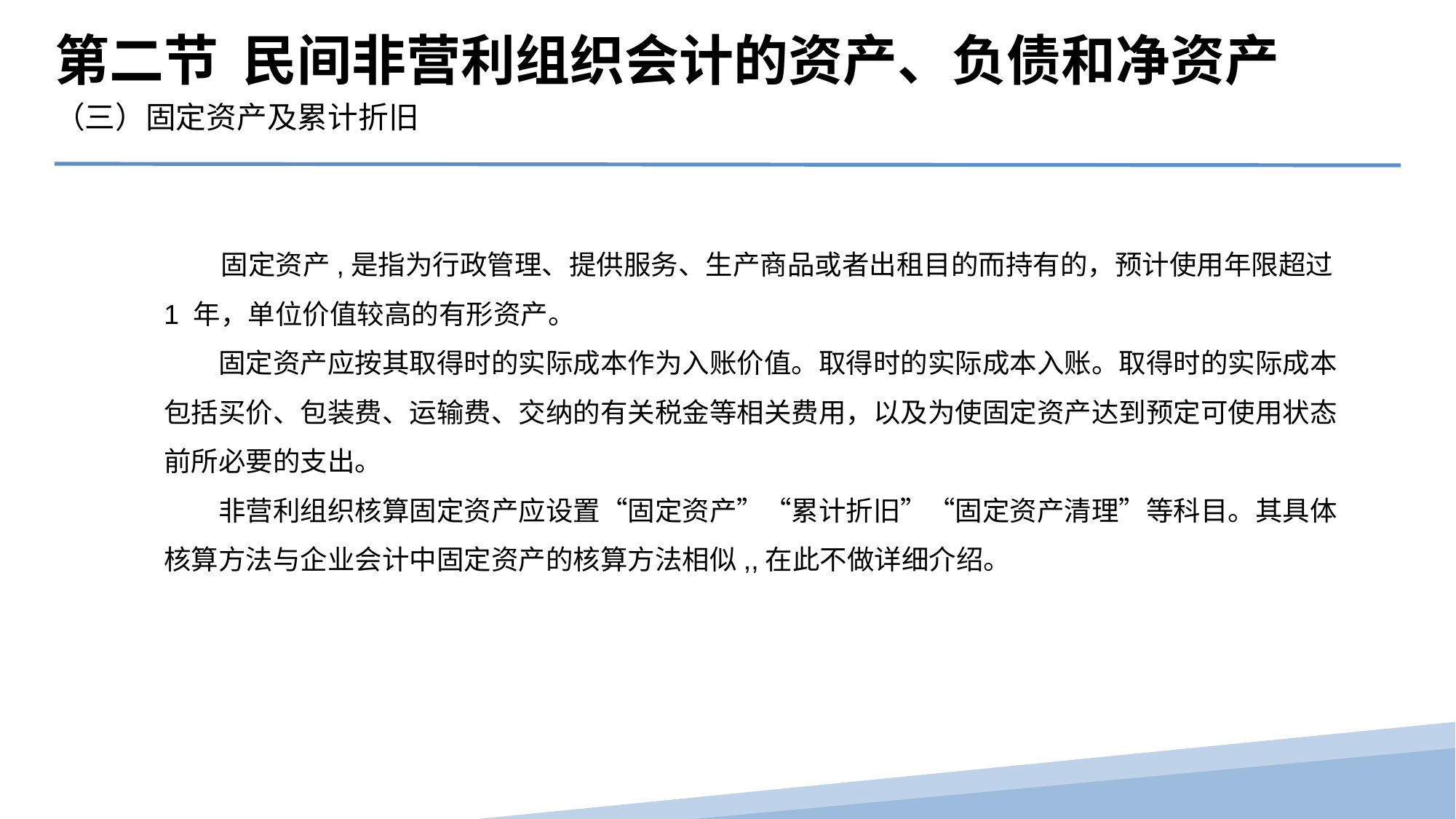

第二节  民间非营利组织会计的资产、负债和净资产
（三）固定资产及累计折旧
   固定资产,是指为行政管理、提供服务、生产商品或者出租目的而持有的，预计使用年限超过1 年，单位价值较高的有形资产。
　　固定资产应按其取得时的实际成本作为入账价值。取得时的实际成本入账。取得时的实际成本包括买价、包装费、运输费、交纳的有关税金等相关费用，以及为使固定资产达到预定可使用状态前所必要的支出。
　　非营利组织核算固定资产应设置“固定资产”“累计折旧”“固定资产清理”等科目。其具体核算方法与企业会计中固定资产的核算方法相似,,在此不做详细介绍。